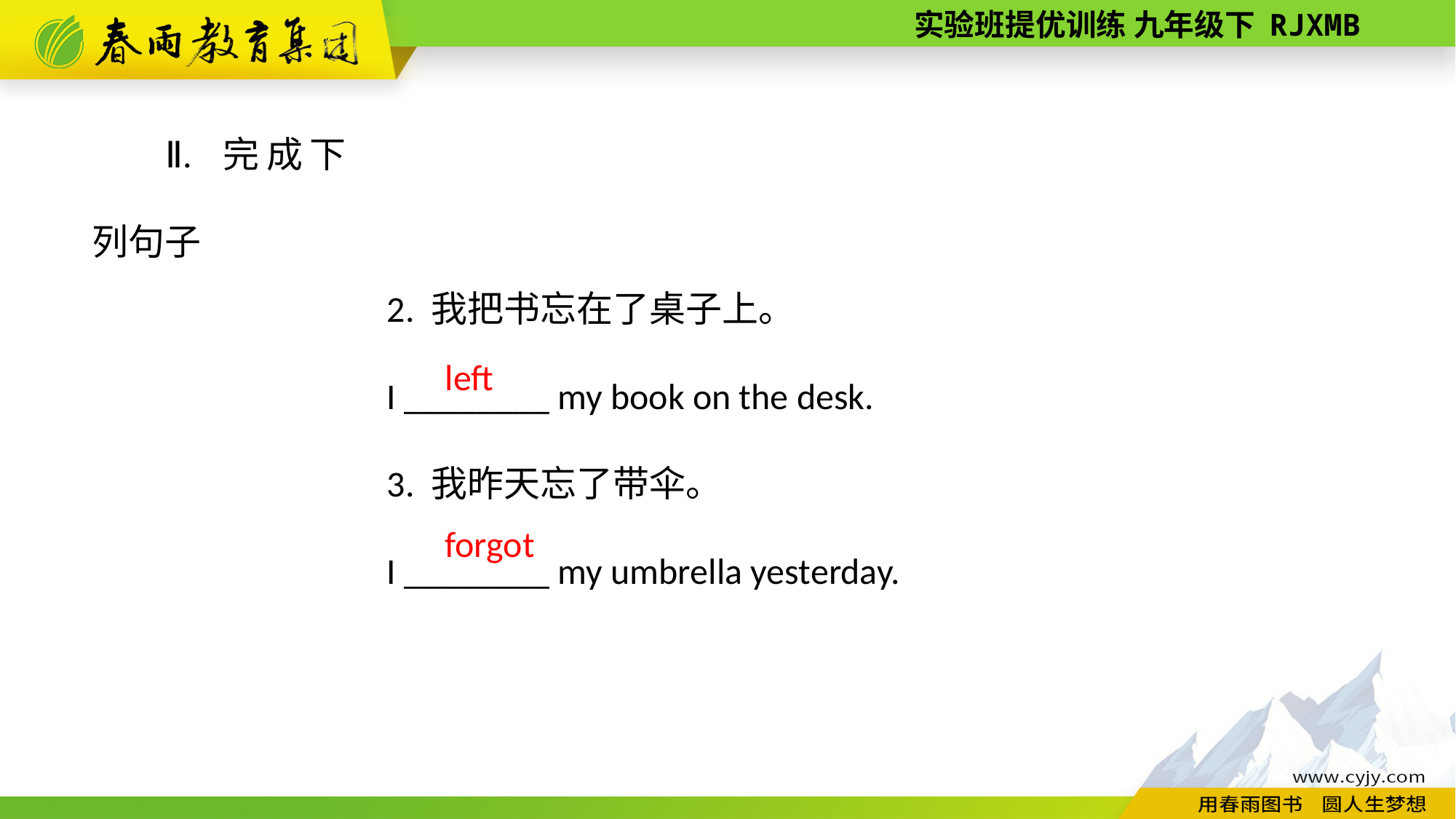

Ⅱ. 完成下列句子
2. 我把书忘在了桌子上。
I ________ my book on the desk.
3. 我昨天忘了带伞。
I ________ my umbrella yesterday.
left
forgot